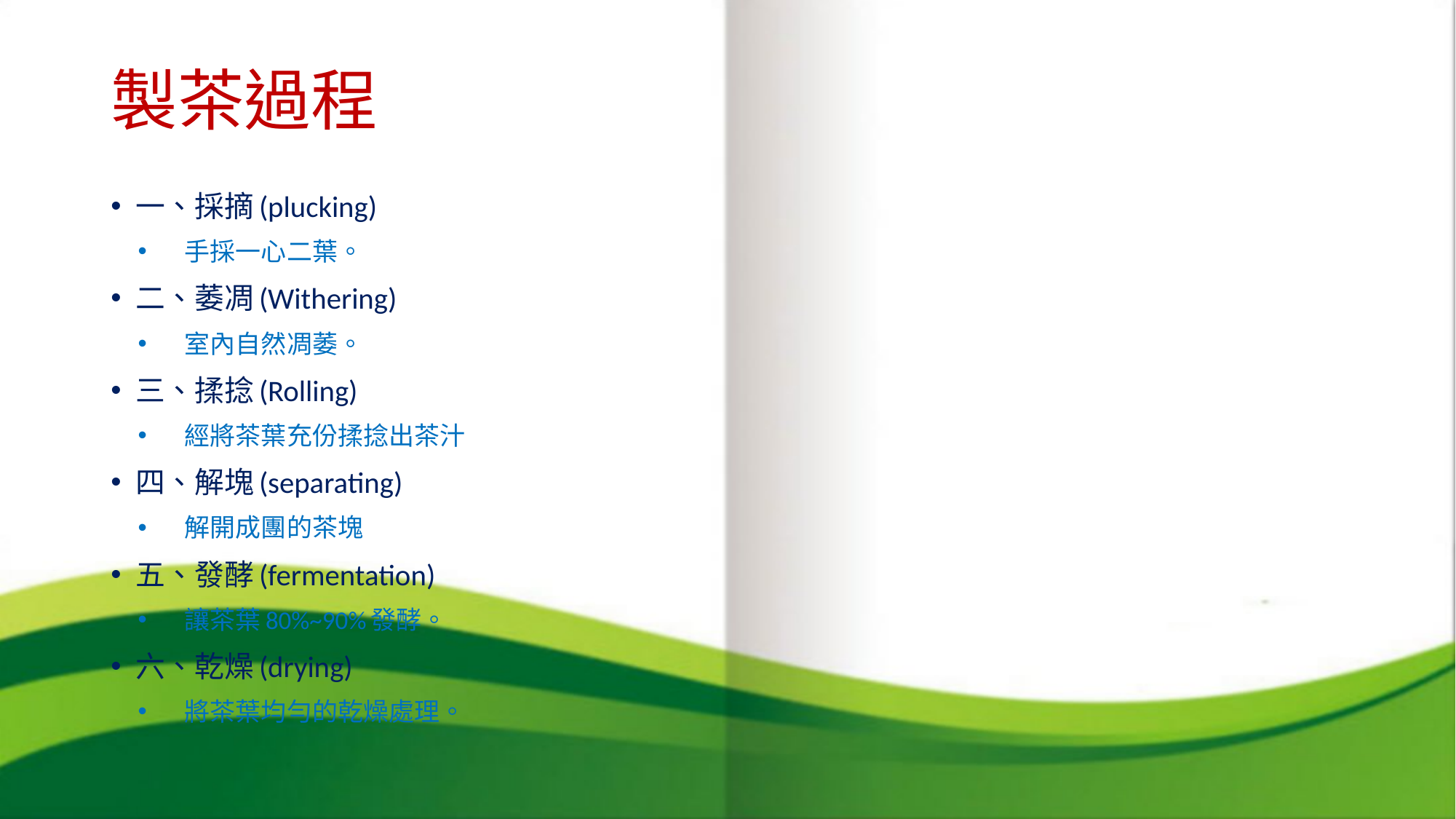

# 製茶過程
一、採摘(plucking)
手採一心二葉。
二、萎凋(Withering)
室內自然凋萎。
三、揉捻(Rolling)
經將茶葉充份揉捻出茶汁
四、解塊(separating)
解開成團的茶塊
五、發酵(fermentation)
讓茶葉80%~90%發酵。
六、乾燥(drying)
將茶葉均勻的乾燥處理。